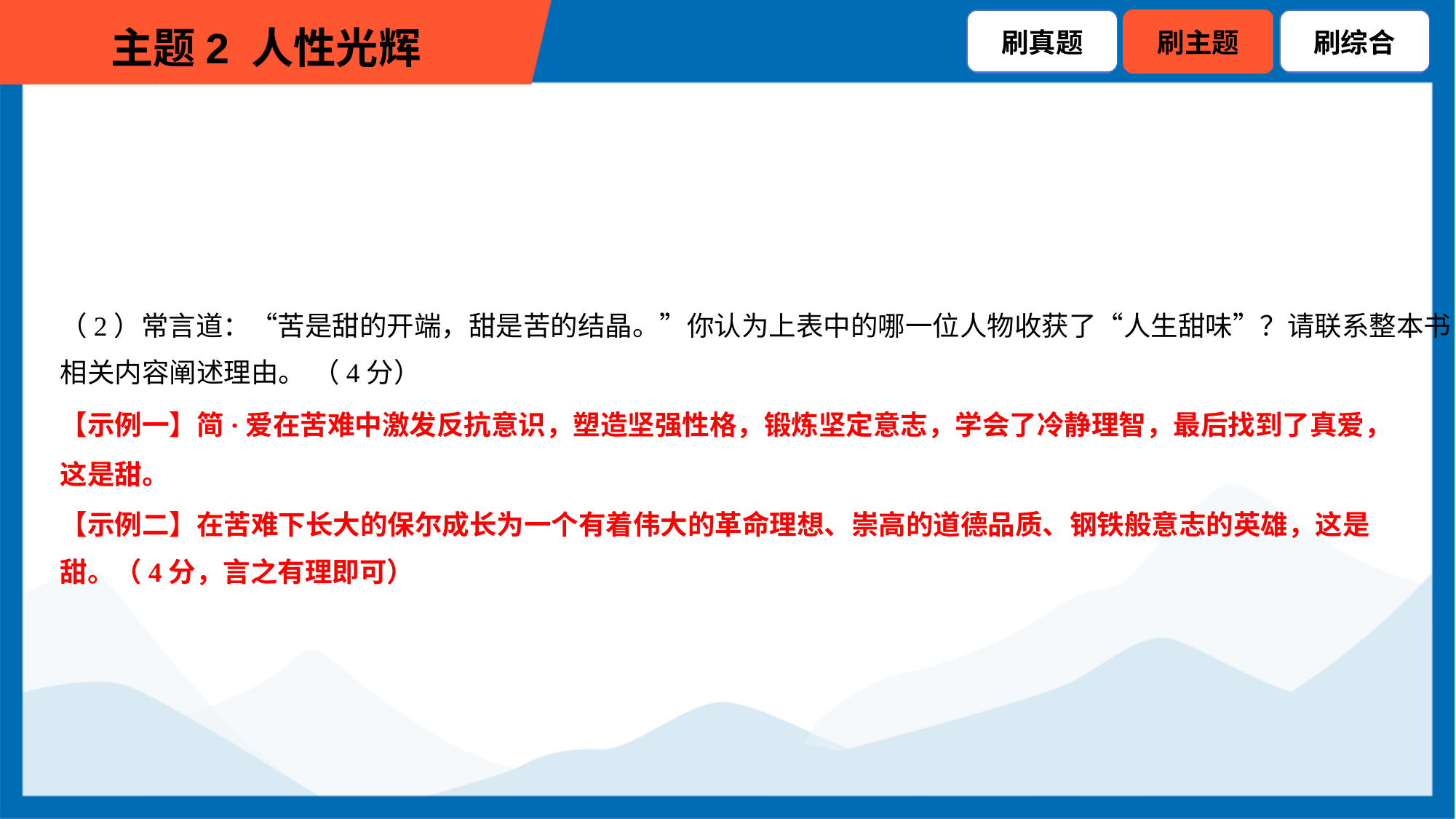

（2）常言道：“苦是甜的开端，甜是苦的结晶。”你认为上表中的哪一位人物收获了“人生甜味”？请联系整本书
相关内容阐述理由。 （4分）
【示例一】简·爱在苦难中激发反抗意识，塑造坚强性格，锻炼坚定意志，学会了冷静理智，最后找到了真爱，
这是甜。
【示例二】在苦难下长大的保尔成长为一个有着伟大的革命理想、崇高的道德品质、钢铁般意志的英雄，这是
甜。（4分，言之有理即可）